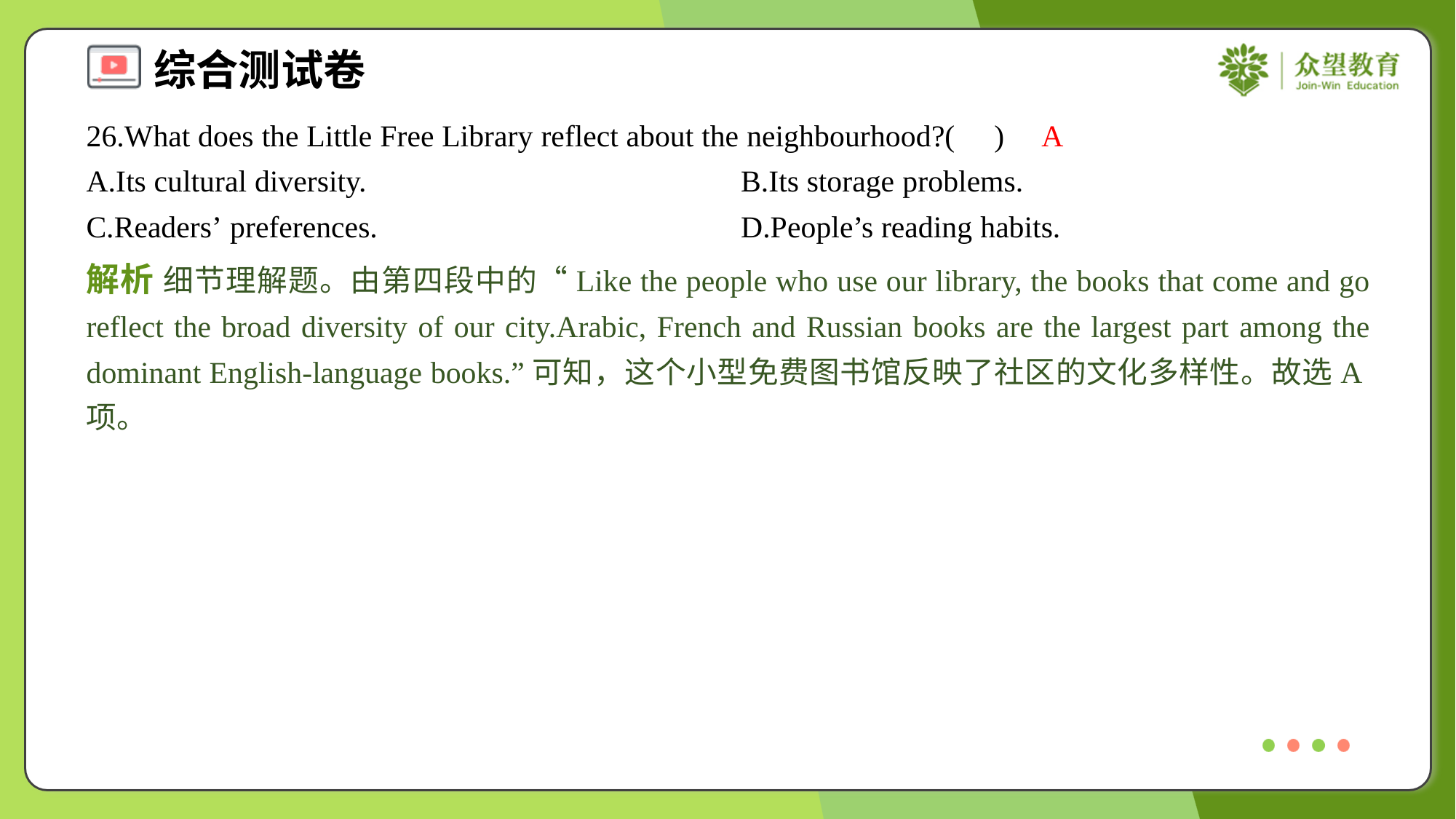

26.What does the Little Free Library reflect about the neighbourhood?(     )
A
A.Its cultural diversity.	B.Its storage problems.
C.Readers’ preferences.	D.People’s reading habits.
解析 细节理解题。由第四段中的“Like the people who use our library, the books that come and go reflect the broad diversity of our city.Arabic, French and Russian books are the largest part among the dominant English-language books.”可知，这个小型免费图书馆反映了社区的文化多样性。故选A项。